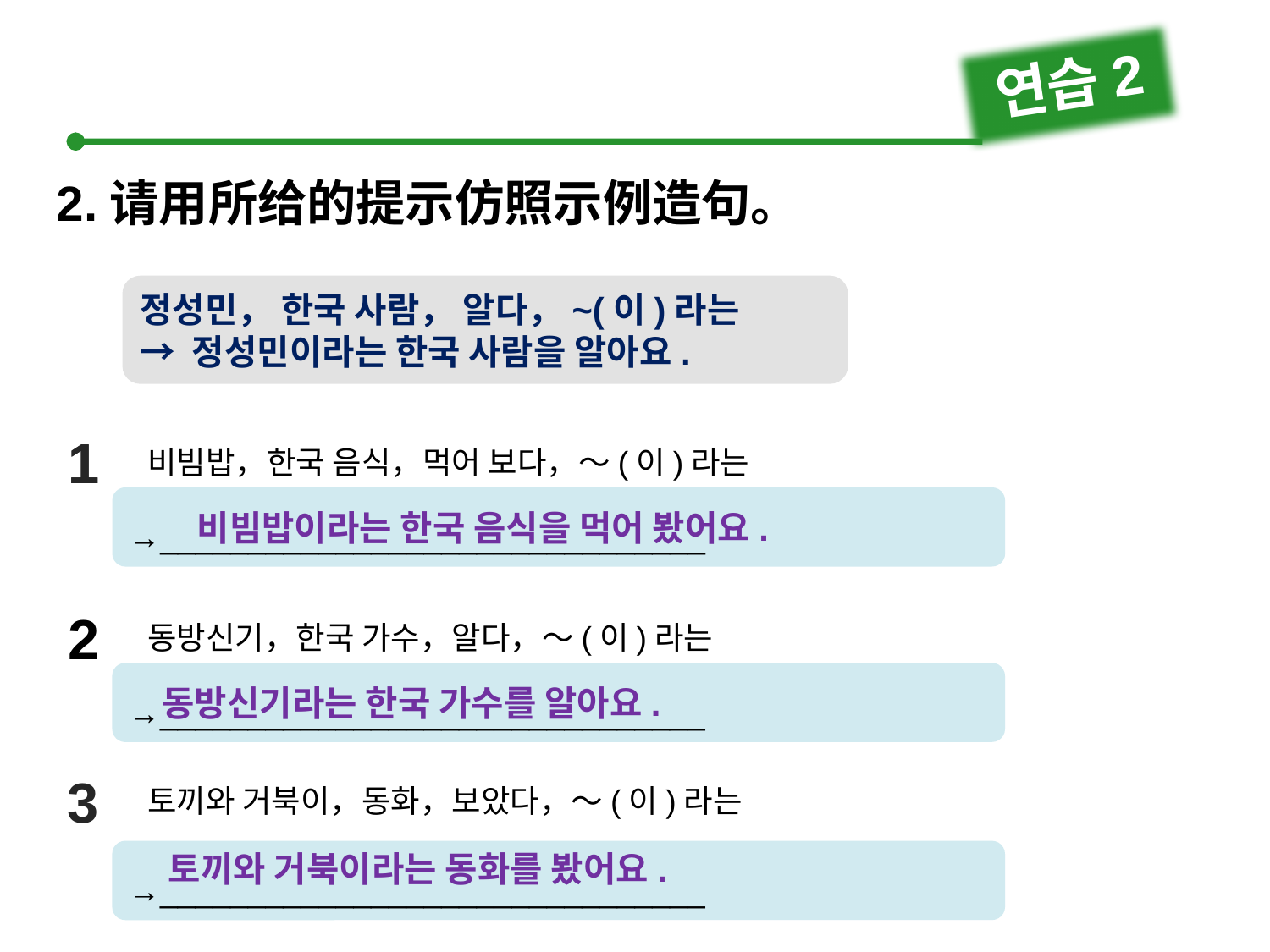

연습2
2.请用所给的提示仿照示例造句。
정성민， 한국 사람， 알다，~(이)라는
→ 정성민이라는 한국 사람을 알아요.
1
1
비빔밥，한국 음식，먹어 보다，～(이)라는
→_______________________________
비빔밥이라는 한국 음식을 먹어 봤어요.
2
동방신기，한국 가수，알다，～(이)라는
→_______________________________
동방신기라는 한국 가수를 알아요.
3
토끼와 거북이，동화，보았다，～(이)라는
→_______________________________
토끼와 거북이라는 동화를 봤어요.